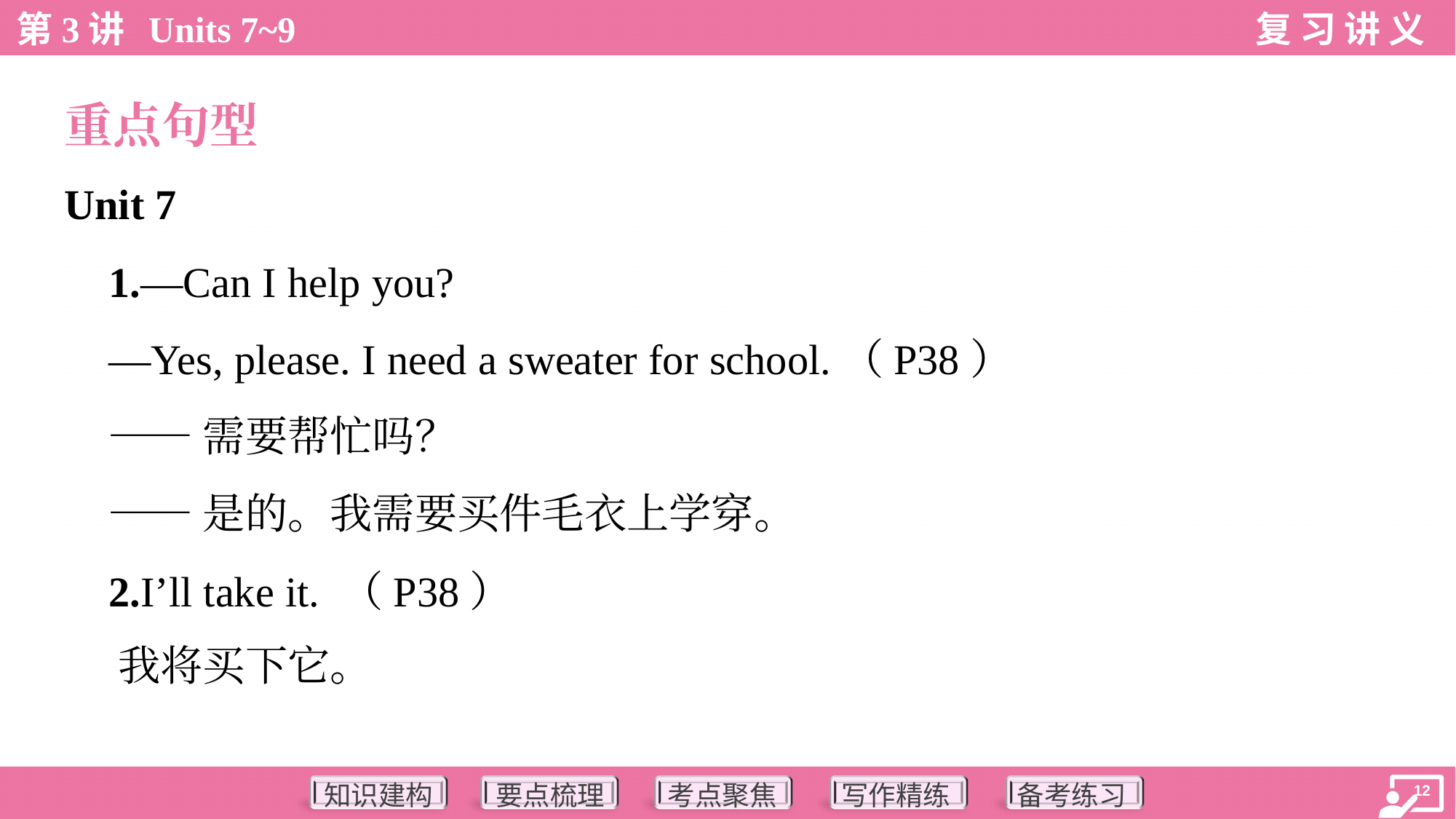

重点句型
Unit 7
    1.—Can I help you?
    —Yes, please. I need a sweater for school.（P38）
    ——需要帮忙吗？
    ——是的。我需要买件毛衣上学穿。
    2.I’ll take it. （P38）
    我将买下它。